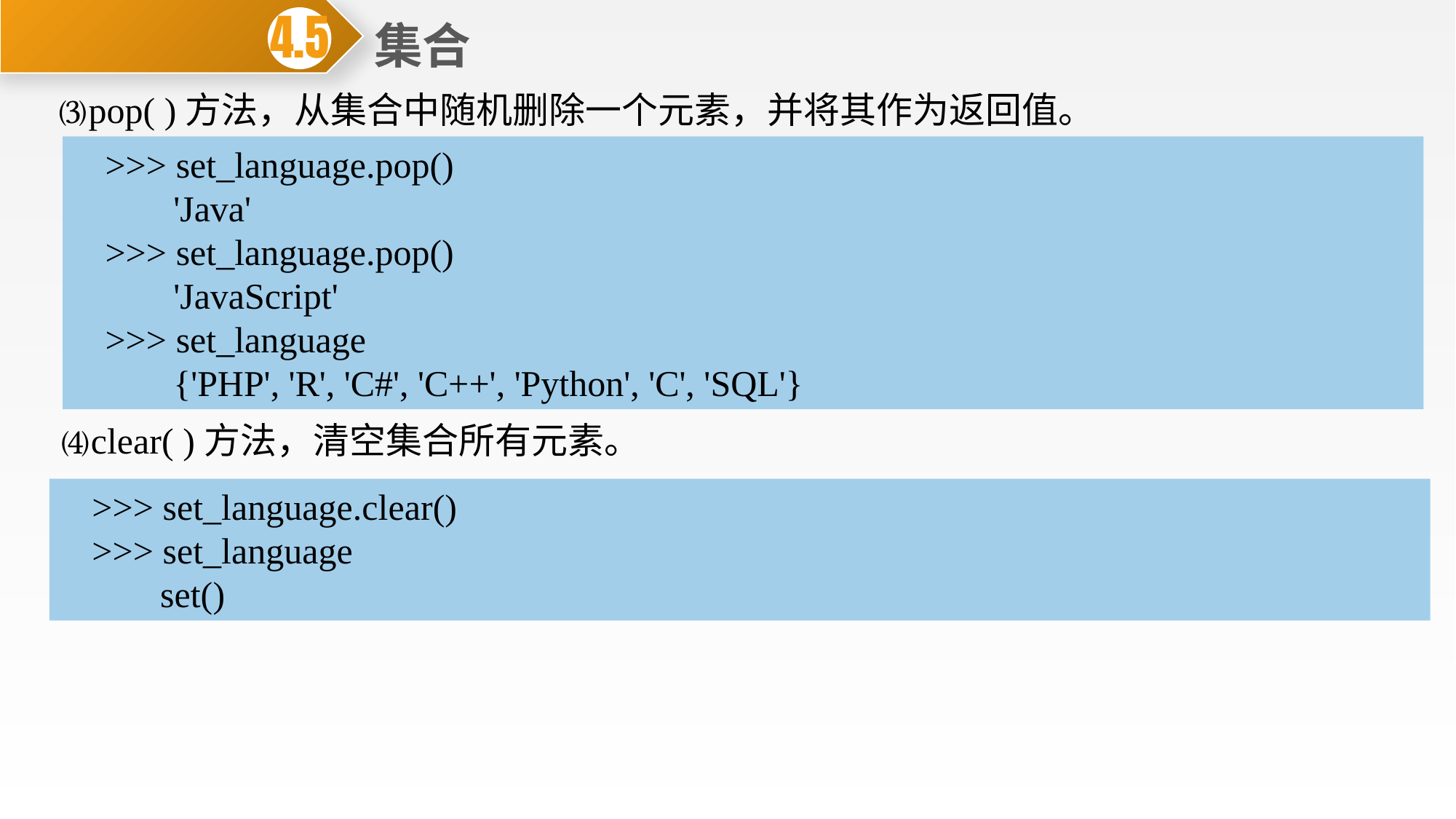

集合

4.5
⑶pop( )方法，从集合中随机删除一个元素，并将其作为返回值。
>>> set_language.pop()
    'Java'
>>> set_language.pop()
    'JavaScript'
>>> set_language
    {'PHP', 'R', 'C#', 'C++', 'Python', 'C', 'SQL'}
⑷clear( )方法，清空集合所有元素。
>>> set_language.clear()
>>> set_language
    set()